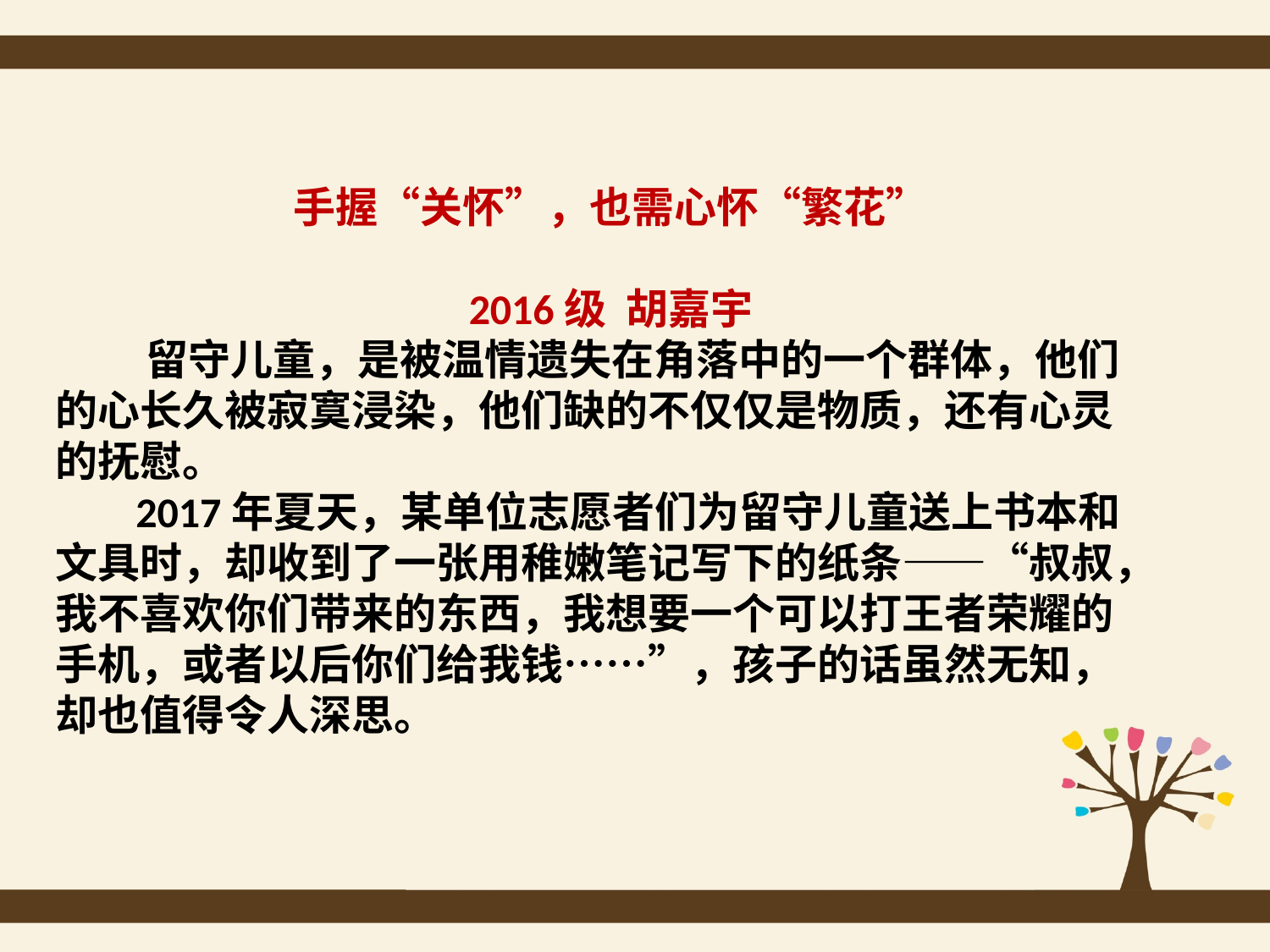

手握“关怀”，也需心怀“繁花”

2016级  胡嘉宇
    留守儿童，是被温情遗失在角落中的一个群体，他们的心长久被寂寞浸染，他们缺的不仅仅是物质，还有心灵的抚慰。
    2017年夏天，某单位志愿者们为留守儿童送上书本和文具时，却收到了一张用稚嫩笔记写下的纸条——“叔叔，我不喜欢你们带来的东西，我想要一个可以打王者荣耀的手机，或者以后你们给我钱……”，孩子的话虽然无知，却也值得令人深思。